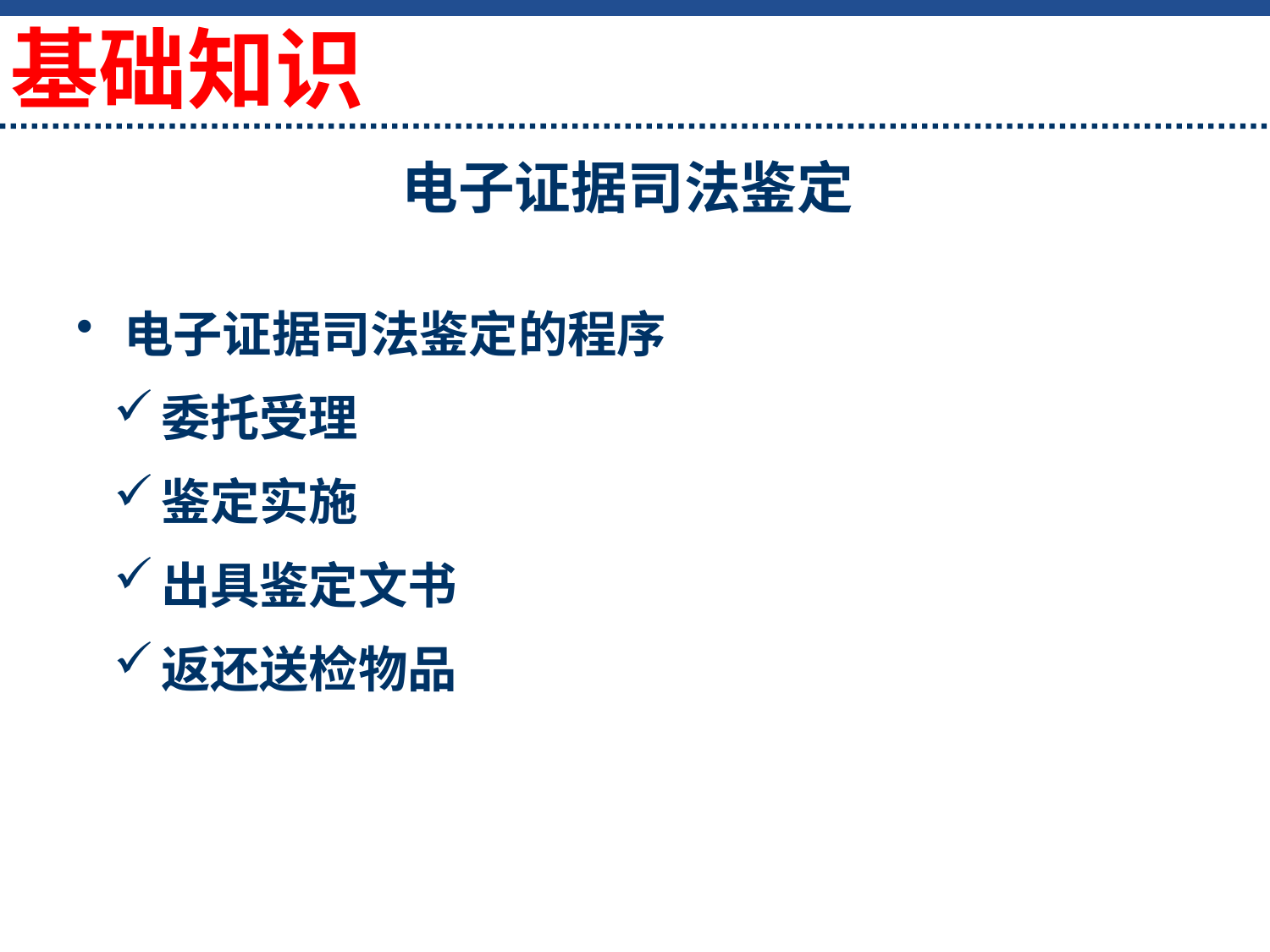

基础知识
# 电子证据司法鉴定
电子证据司法鉴定的程序
委托受理
鉴定实施
出具鉴定文书
返还送检物品